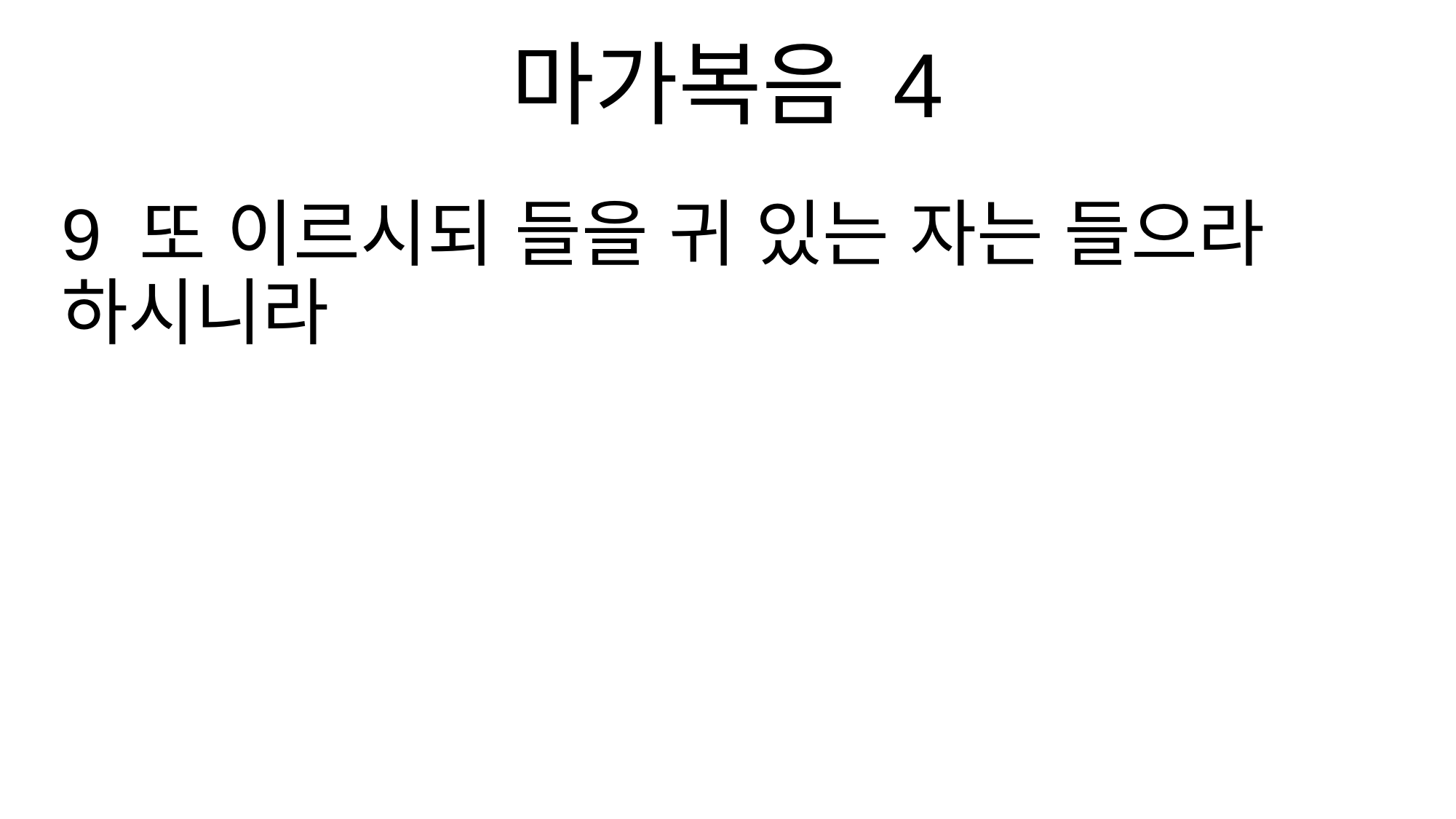

마가복음 4
9 또 이르시되 들을 귀 있는 자는 들으라 하시니라